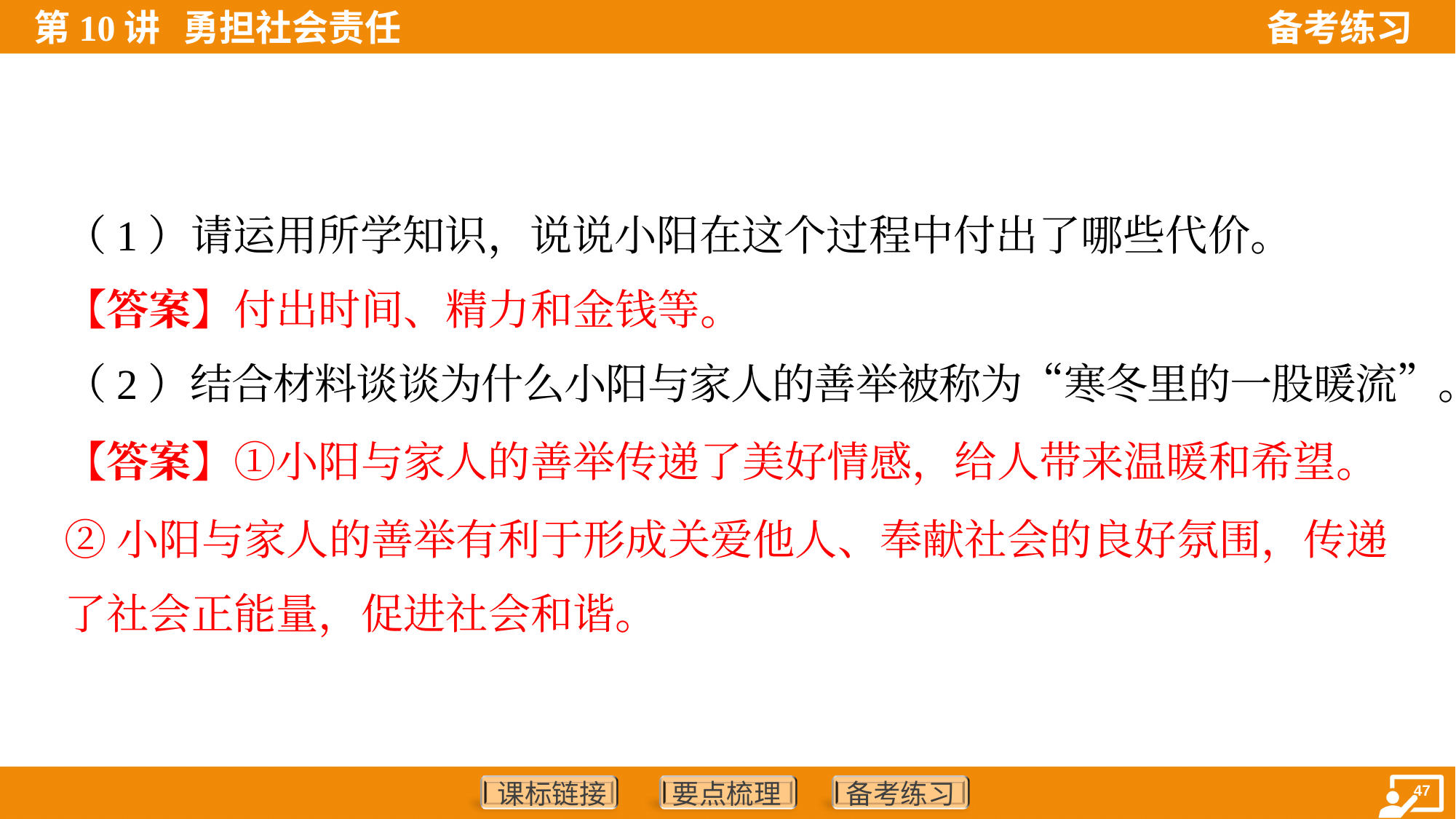

（1）请运用所学知识，说说小阳在这个过程中付出了哪些代价。
【答案】付出时间、精力和金钱等。
（2）结合材料谈谈为什么小阳与家人的善举被称为“寒冬里的一股暖流”。
【答案】①小阳与家人的善举传递了美好情感，给人带来温暖和希望。
②小阳与家人的善举有利于形成关爱他人、奉献社会的良好氛围，传递
了社会正能量，促进社会和谐。